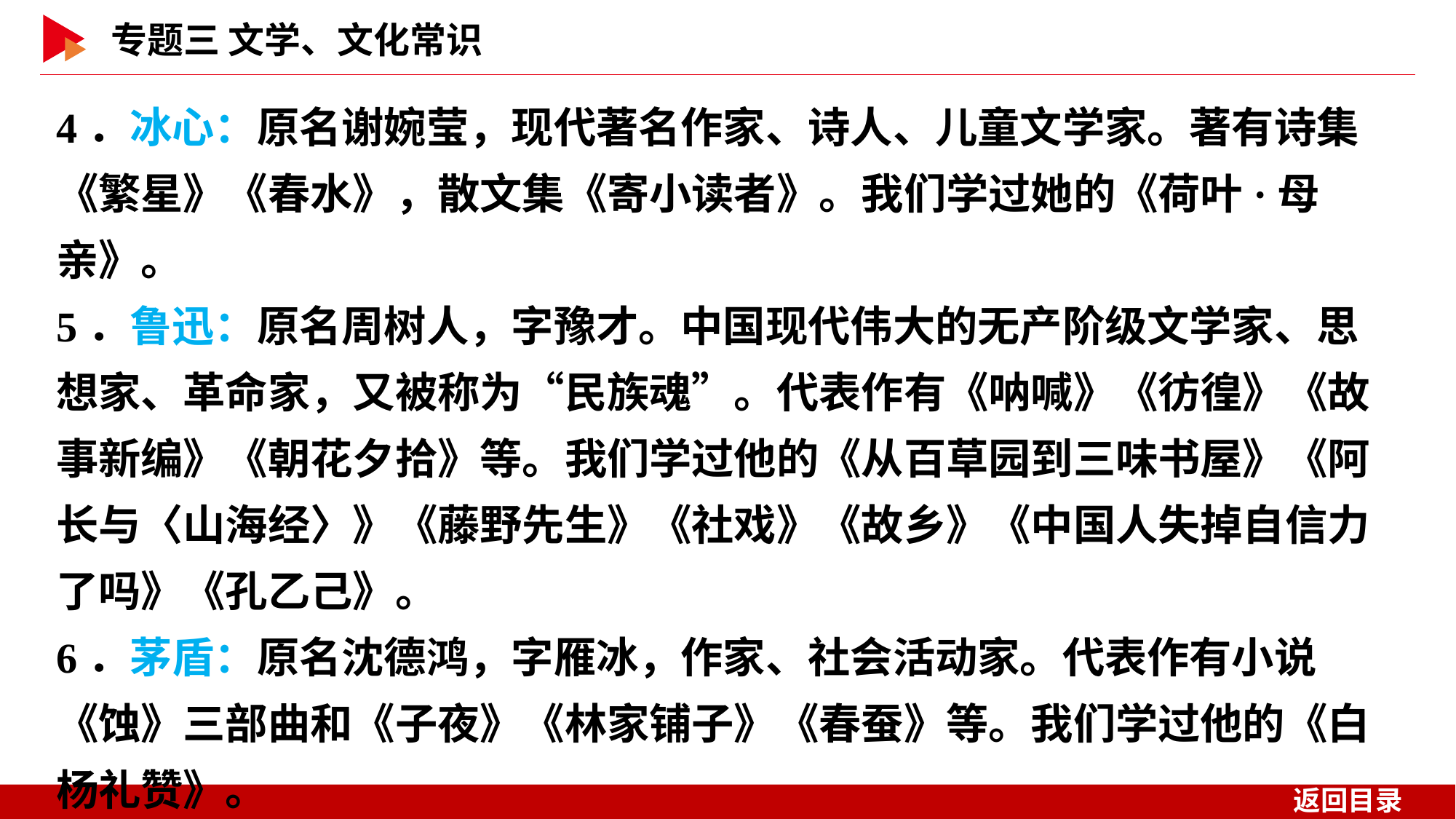

4．冰心：原名谢婉莹，现代著名作家、诗人、儿童文学家。著有诗集《繁星》《春水》，散文集《寄小读者》。我们学过她的《荷叶·母亲》。
5．鲁迅：原名周树人，字豫才。中国现代伟大的无产阶级文学家、思想家、革命家，又被称为“民族魂”。代表作有《呐喊》《彷徨》《故事新编》《朝花夕拾》等。我们学过他的《从百草园到三味书屋》《阿长与〈山海经〉》《藤野先生》《社戏》《故乡》《中国人失掉自信力了吗》《孔乙己》。
6．茅盾：原名沈德鸿，字雁冰，作家、社会活动家。代表作有小说《蚀》三部曲和《子夜》《林家铺子》《春蚕》等。我们学过他的《白杨礼赞》。